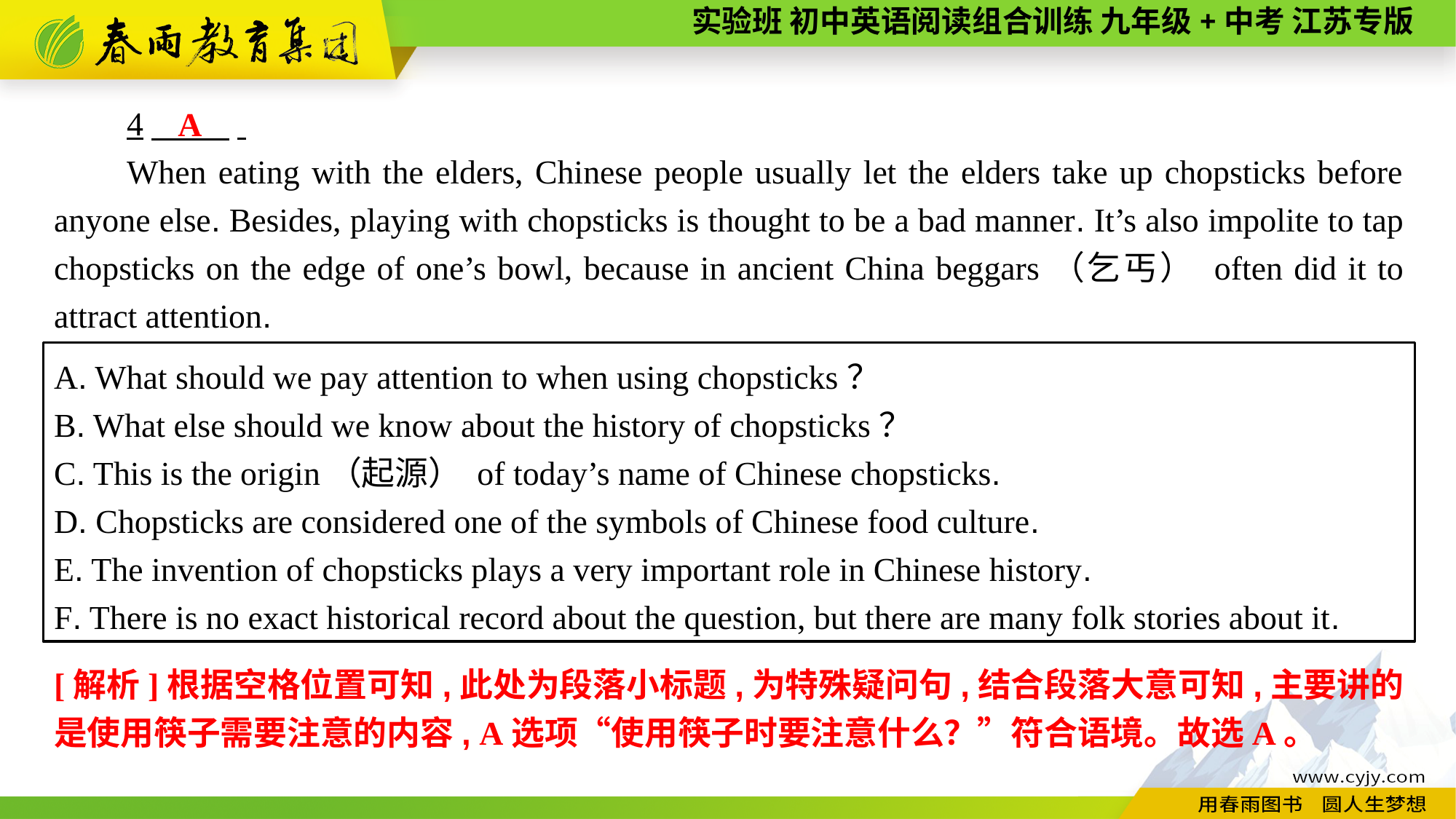

4　      .
When eating with the elders, Chinese people usually let the elders take up chopsticks before anyone else. Besides, playing with chopsticks is thought to be a bad manner. It’s also impolite to tap chopsticks on the edge of one’s bowl, because in ancient China beggars（乞丐） often did it to attract attention.
A
A. What should we pay attention to when using chopsticks？
B. What else should we know about the history of chopsticks？
C. This is the origin（起源） of today’s name of Chinese chopsticks.
D. Chopsticks are considered one of the symbols of Chinese food culture.
E. The invention of chopsticks plays a very important role in Chinese history.
F. There is no exact historical record about the question, but there are many folk stories about it.
[解析]根据空格位置可知,此处为段落小标题,为特殊疑问句,结合段落大意可知,主要讲的是使用筷子需要注意的内容, A选项“使用筷子时要注意什么？”符合语境。故选A。